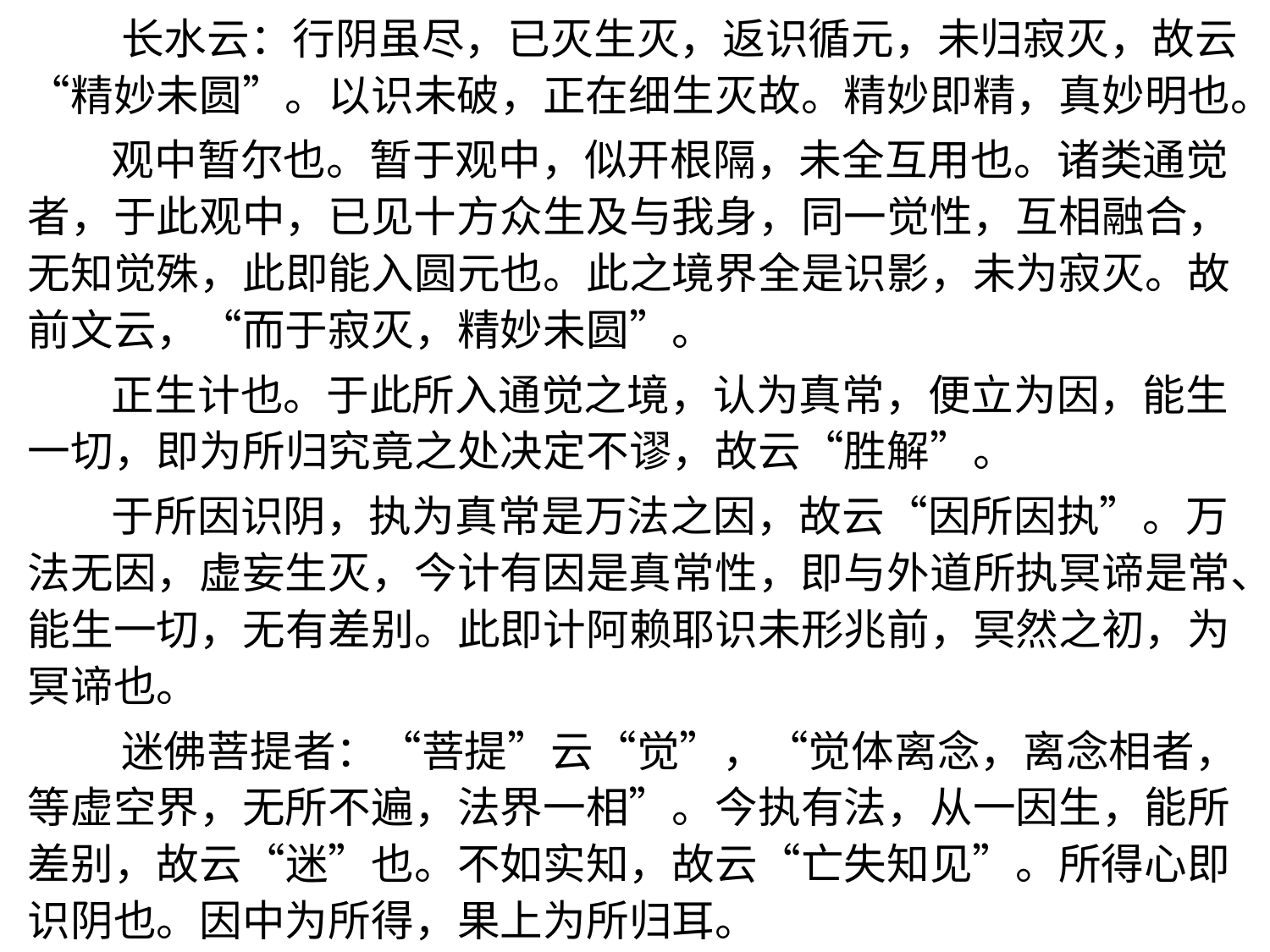

长水云：行阴虽尽，已灭生灭，返识循元，未归寂灭，故云“精妙未圆”。以识未破，正在细生灭故。精妙即精，真妙明也。
        观中暂尔也。暂于观中，似开根隔，未全互用也。诸类通觉者，于此观中，已见十方众生及与我身，同一觉性，互相融合，无知觉殊，此即能入圆元也。此之境界全是识影，未为寂灭。故前文云，“而于寂灭，精妙未圆”。
        正生计也。于此所入通觉之境，认为真常，便立为因，能生一切，即为所归究竟之处决定不谬，故云“胜解”。
        于所因识阴，执为真常是万法之因，故云“因所因执”。万法无因，虚妄生灭，今计有因是真常性，即与外道所执冥谛是常、能生一切，无有差别。此即计阿赖耶识未形兆前，冥然之初，为冥谛也。
         迷佛菩提者：“菩提”云“觉”，“觉体离念，离念相者，等虚空界，无所不遍，法界一相”。今执有法，从一因生，能所差别，故云“迷”也。不如实知，故云“亡失知见”。所得心即识阴也。因中为所得，果上为所归耳。